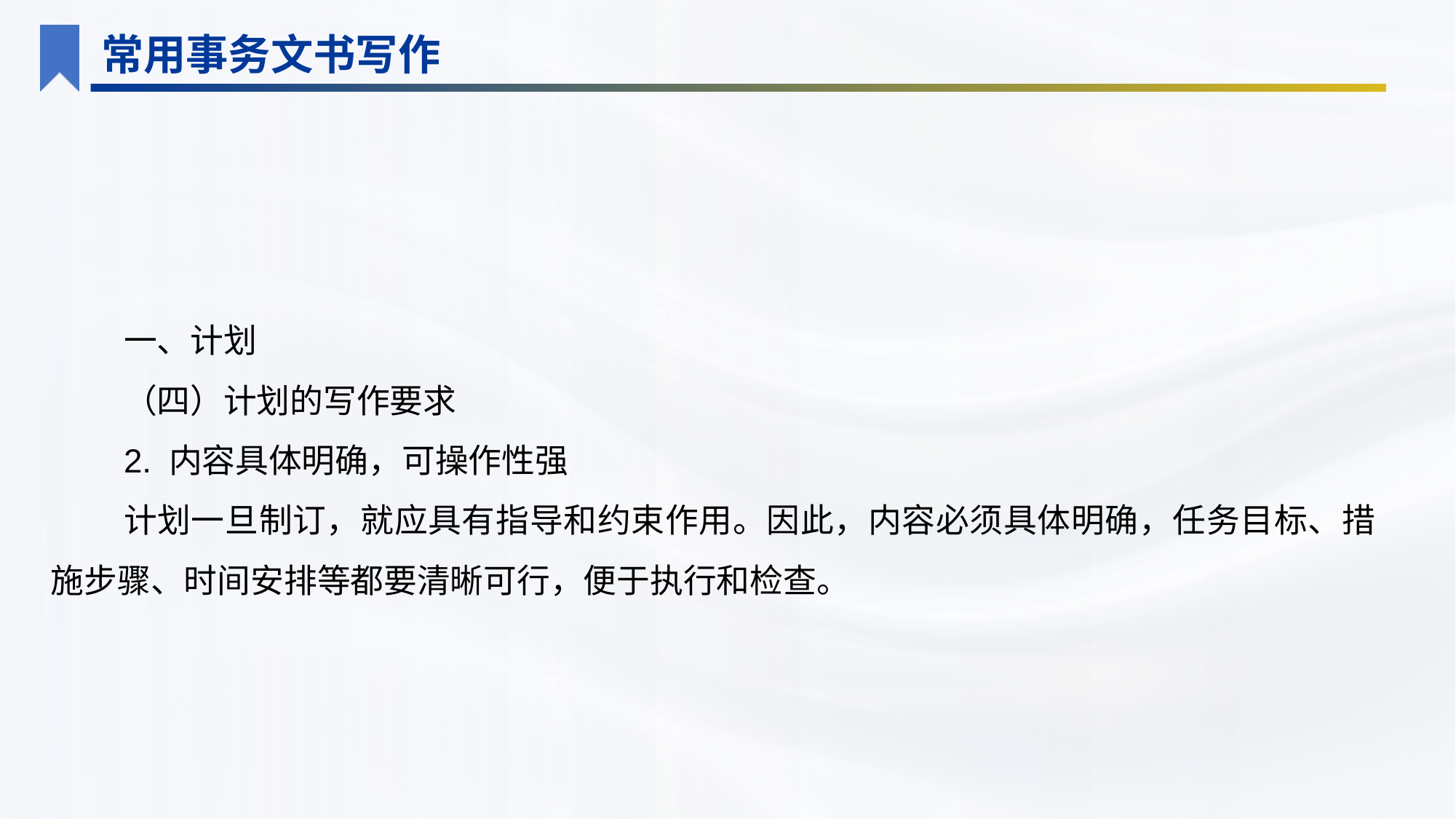

常用事务文书写作
一、计划
（四）计划的写作要求
2. 内容具体明确，可操作性强
计划一旦制订，就应具有指导和约束作用。因此，内容必须具体明确，任务目标、措施步骤、时间安排等都要清晰可行，便于执行和检查。